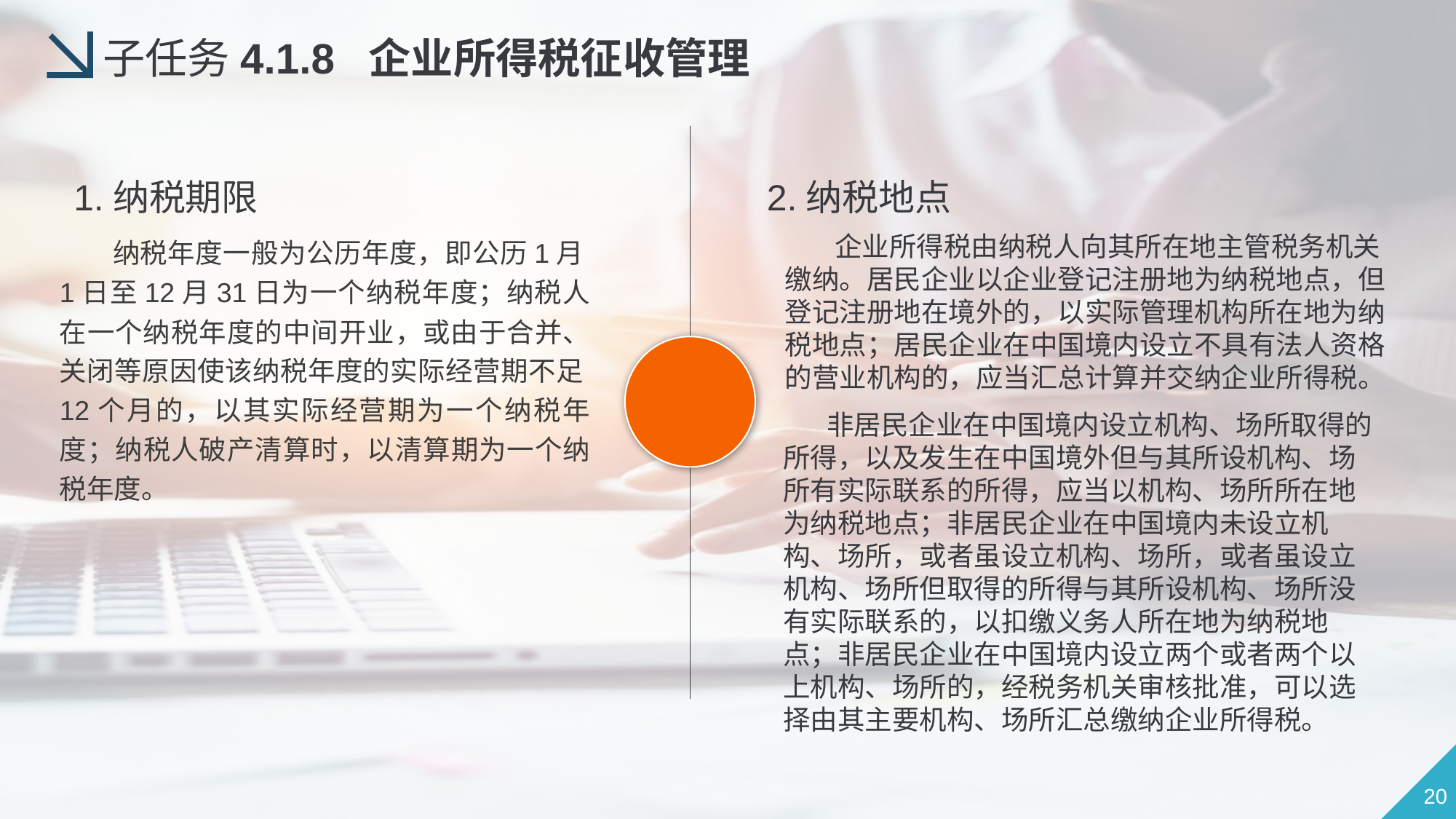

子任务4.1.8  企业所得税征收管理

2.纳税地点
1.纳税期限
       企业所得税由纳税人向其所在地主管税务机关缴纳。居民企业以企业登记注册地为纳税地点，但登记注册地在境外的，以实际管理机构所在地为纳税地点；居民企业在中国境内设立不具有法人资格的营业机构的，应当汇总计算并交纳企业所得税。
       纳税年度一般为公历年度，即公历1月1日至12月31日为一个纳税年度；纳税人在一个纳税年度的中间开业，或由于合并、关闭等原因使该纳税年度的实际经营期不足12个月的，以其实际经营期为一个纳税年度；纳税人破产清算时，以清算期为一个纳税年度。

      非居民企业在中国境内设立机构、场所取得的所得，以及发生在中国境外但与其所设机构、场所有实际联系的所得，应当以机构、场所所在地为纳税地点；非居民企业在中国境内未设立机构、场所，或者虽设立机构、场所，或者虽设立机构、场所但取得的所得与其所设机构、场所没有实际联系的，以扣缴义务人所在地为纳税地点；非居民企业在中国境内设立两个或者两个以上机构、场所的，经税务机关审核批准，可以选择由其主要机构、场所汇总缴纳企业所得税。